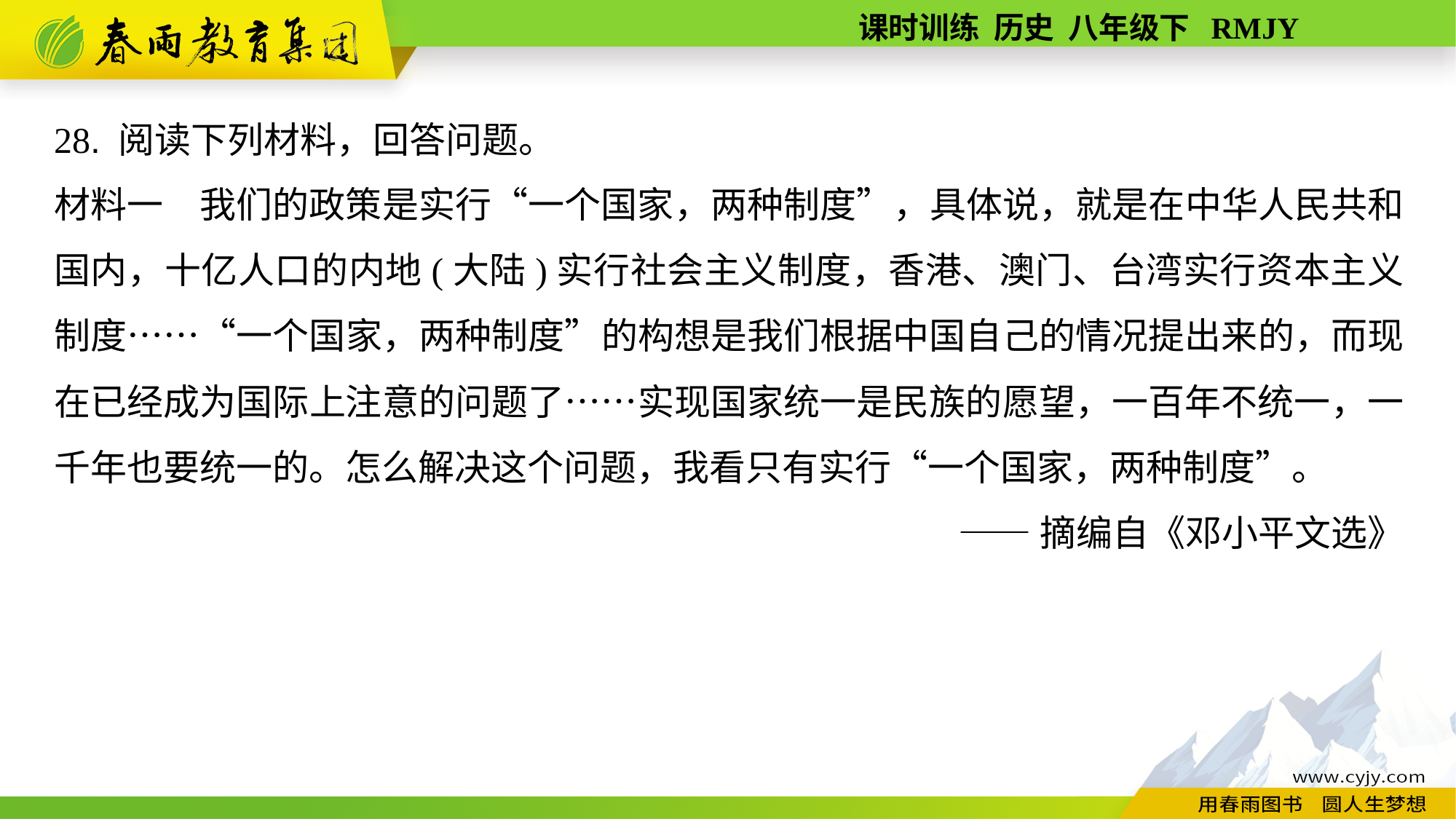

28. 阅读下列材料，回答问题。
材料一　我们的政策是实行“一个国家，两种制度”，具体说，就是在中华人民共和国内，十亿人口的内地(大陆)实行社会主义制度，香港、澳门、台湾实行资本主义制度……“一个国家，两种制度”的构想是我们根据中国自己的情况提出来的，而现在已经成为国际上注意的问题了……实现国家统一是民族的愿望，一百年不统一，一千年也要统一的。怎么解决这个问题，我看只有实行“一个国家，两种制度”。
——摘编自《邓小平文选》